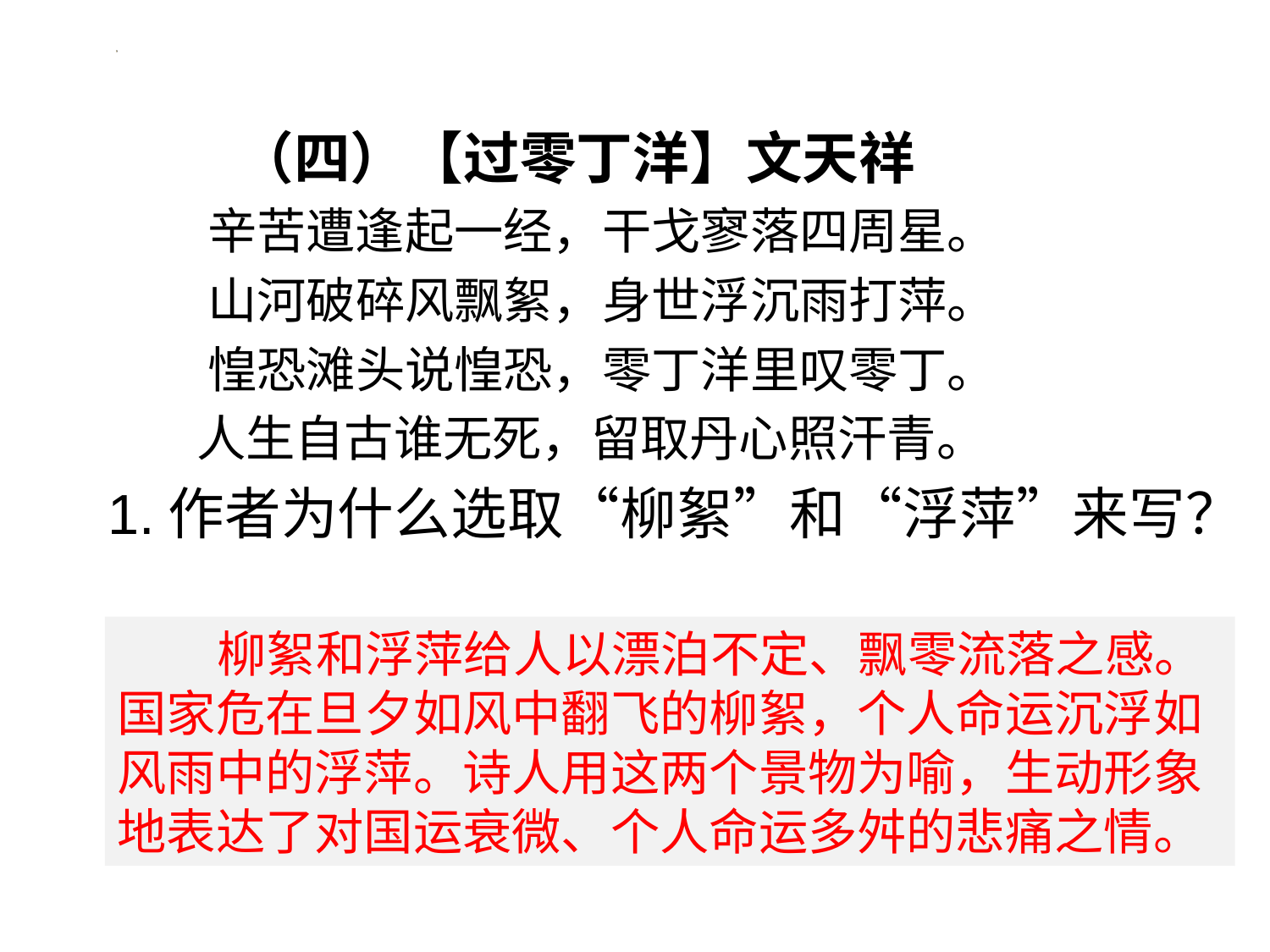

（四）【过零丁洋】文天祥
        辛苦遭逢起一经，干戈寥落四周星。
        山河破碎风飘絮，身世浮沉雨打萍。
        惶恐滩头说惶恐，零丁洋里叹零丁。
       人生自古谁无死，留取丹心照汗青。
1.作者为什么选取“柳絮”和“浮萍”来写？
        柳絮和浮萍给人以漂泊不定、飘零流落之感。国家危在旦夕如风中翻飞的柳絮，个人命运沉浮如风雨中的浮萍。诗人用这两个景物为喻，生动形象地表达了对国运衰微、个人命运多舛的悲痛之情。